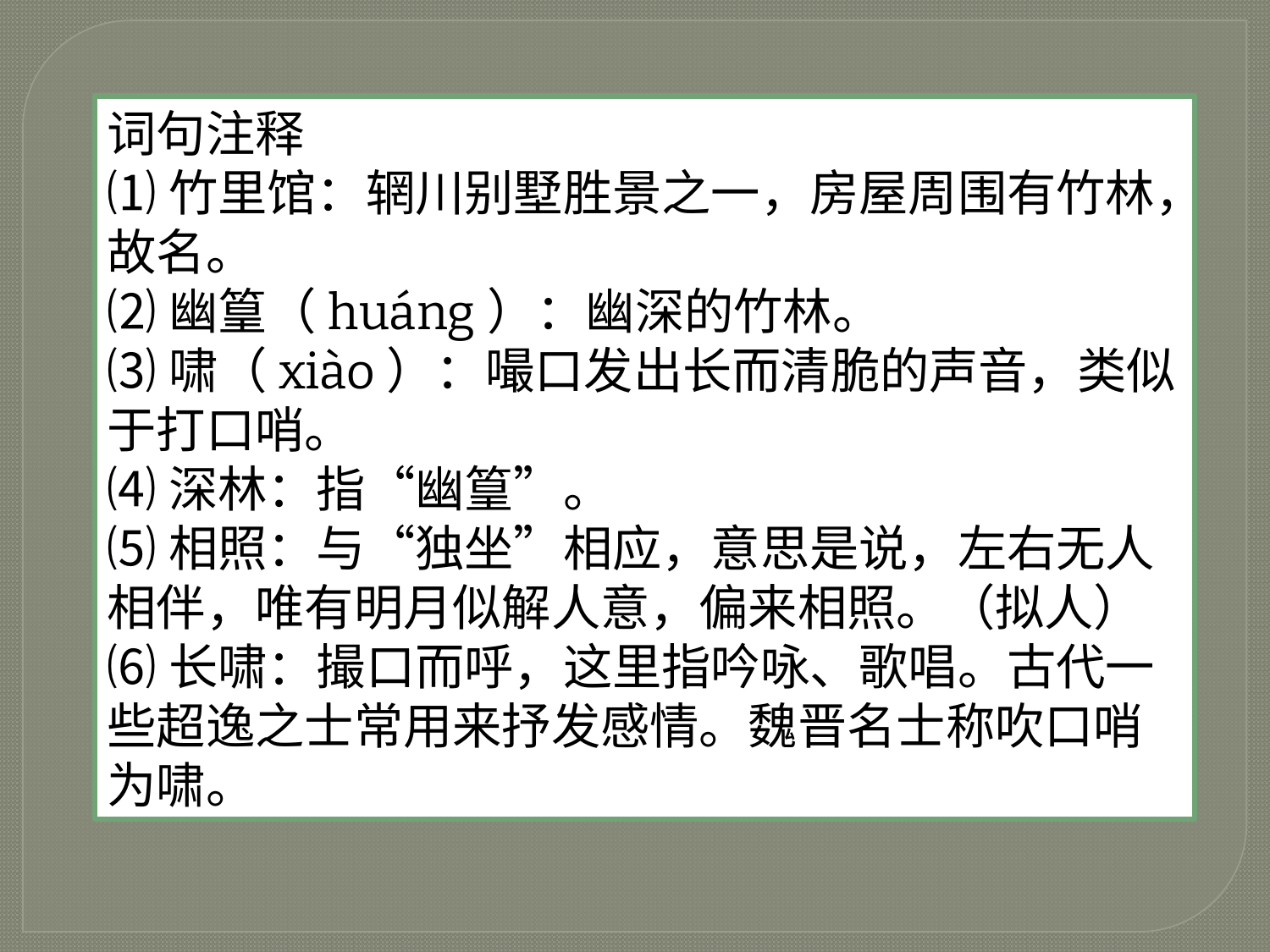

词句注释
⑴竹里馆：辋川别墅胜景之一，房屋周围有竹林，故名。
⑵幽篁（huáng）：幽深的竹林。
⑶啸（xiào）：嘬口发出长而清脆的声音，类似于打口哨。
⑷深林：指“幽篁”。
⑸相照：与“独坐”相应，意思是说，左右无人相伴，唯有明月似解人意，偏来相照。（拟人）
⑹长啸：撮口而呼，这里指吟咏、歌唱。古代一些超逸之士常用来抒发感情。魏晋名士称吹口哨为啸。